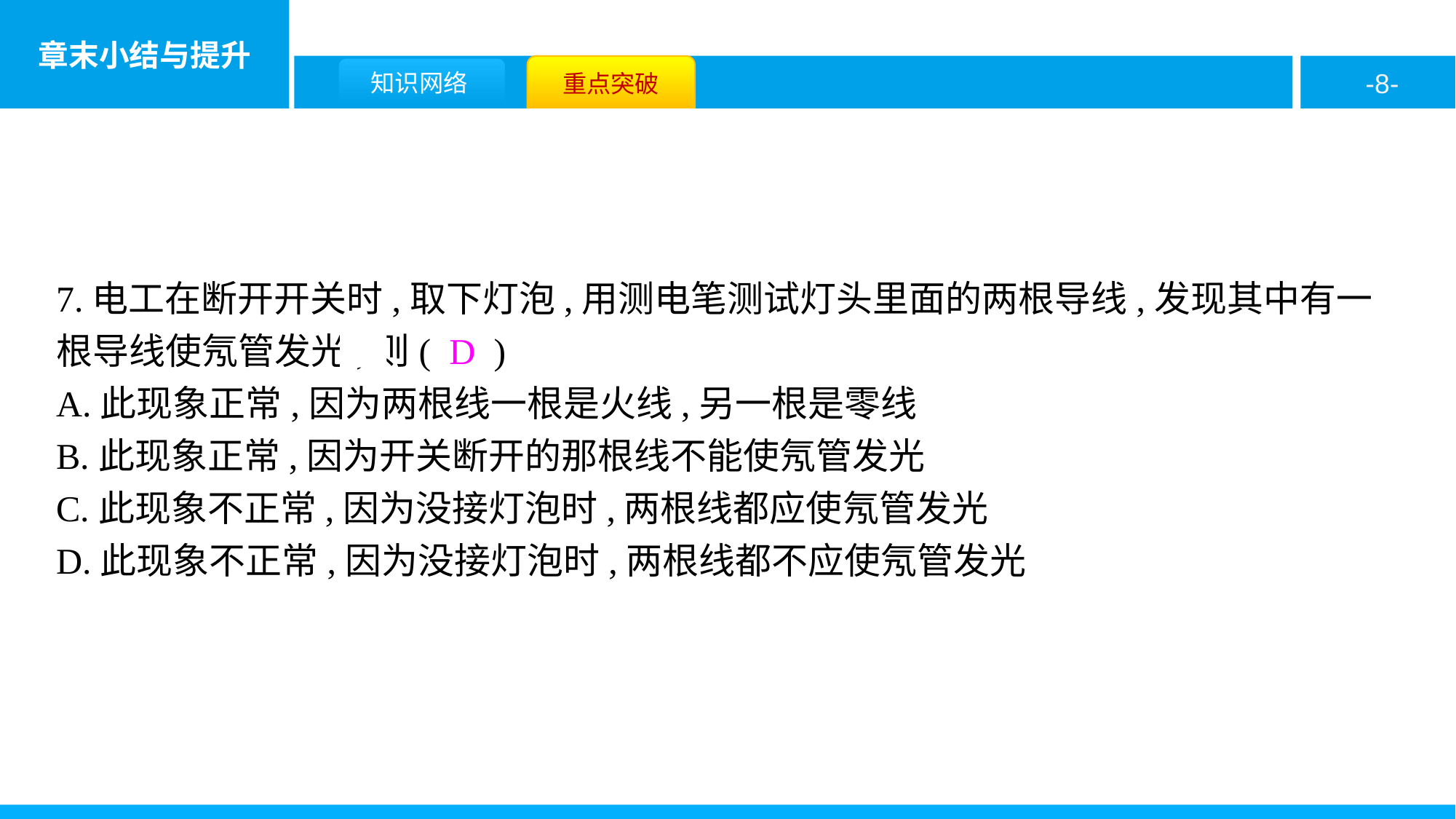

7.电工在断开开关时,取下灯泡,用测电笔测试灯头里面的两根导线,发现其中有一根导线使氖管发光,则(  D  )
A.此现象正常,因为两根线一根是火线,另一根是零线
B.此现象正常,因为开关断开的那根线不能使氖管发光
C.此现象不正常,因为没接灯泡时,两根线都应使氖管发光
D.此现象不正常,因为没接灯泡时,两根线都不应使氖管发光